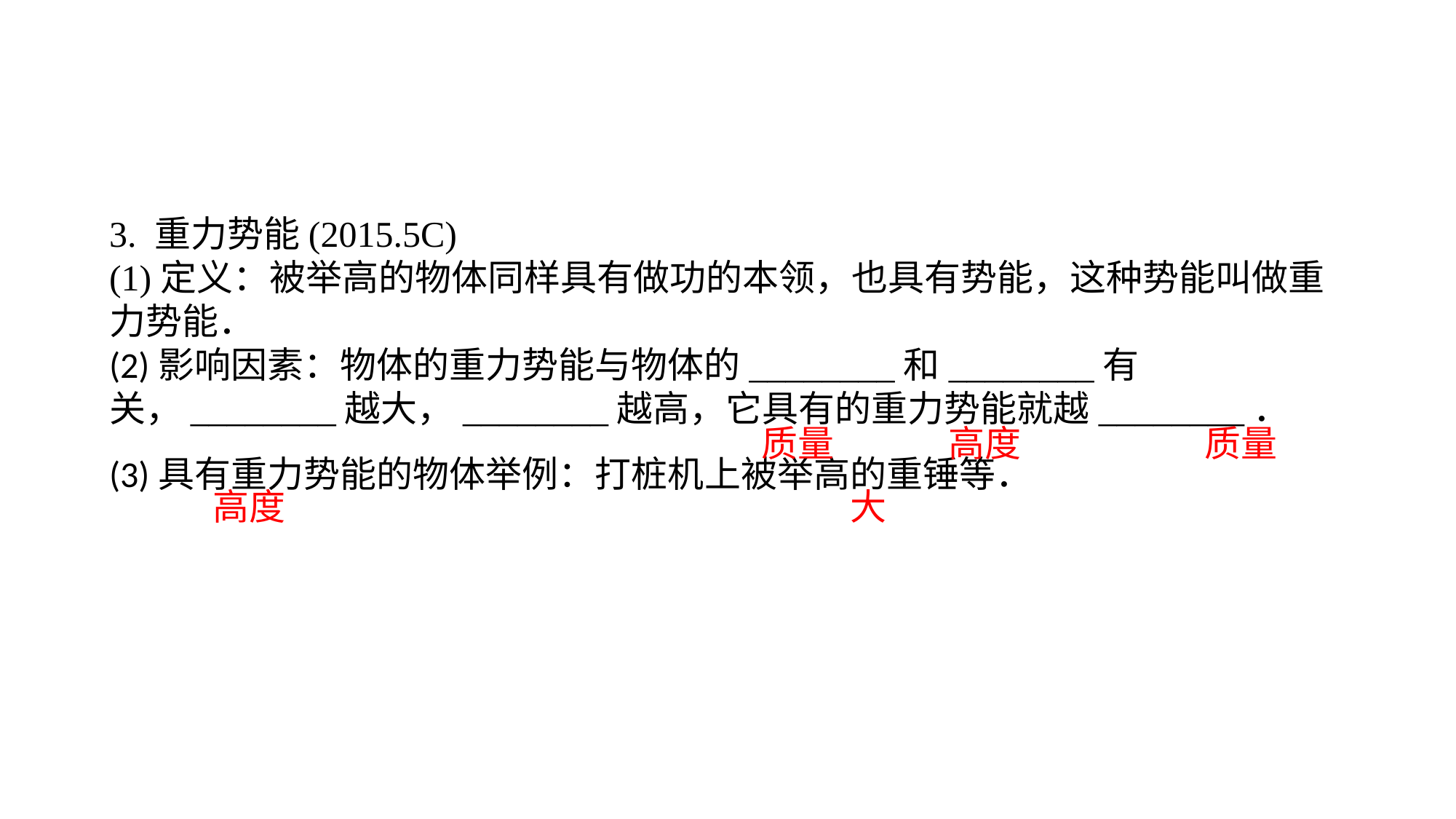

3. 重力势能(2015.5C)(1)定义：被举高的物体同样具有做功的本领，也具有势能，这种势能叫做重力势能．(2)影响因素：物体的重力势能与物体的________和________有关，________越大，________越高，它具有的重力势能就越________．(3)具有重力势能的物体举例：打桩机上被举高的重锤等．
质量
高度
质量
高度
大